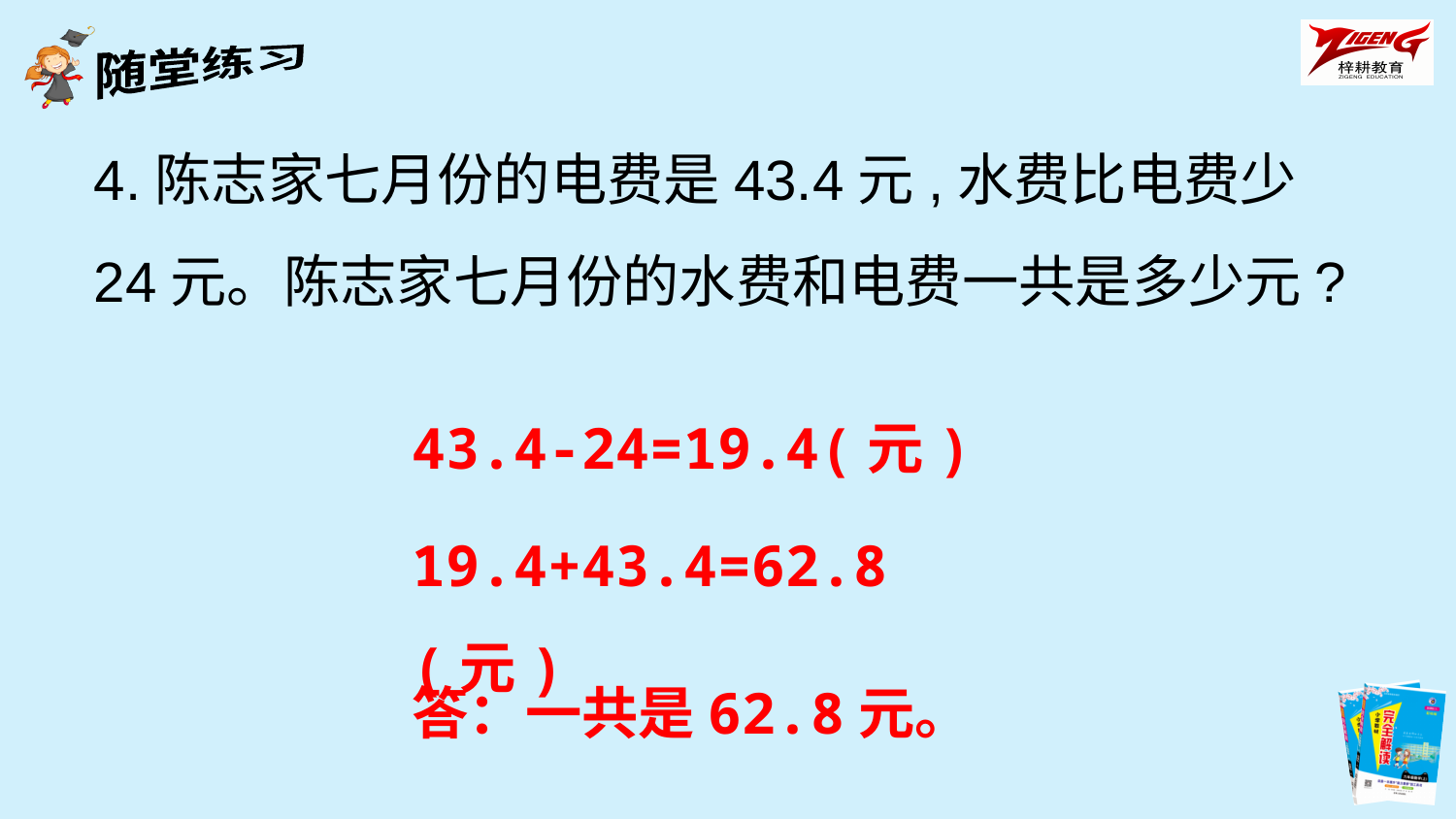

4.陈志家七月份的电费是43.4元,水费比电费少24元。陈志家七月份的水费和电费一共是多少元?
43.4-24=19.4(元)
19.4+43.4=62.8(元)
答：一共是62.8元。